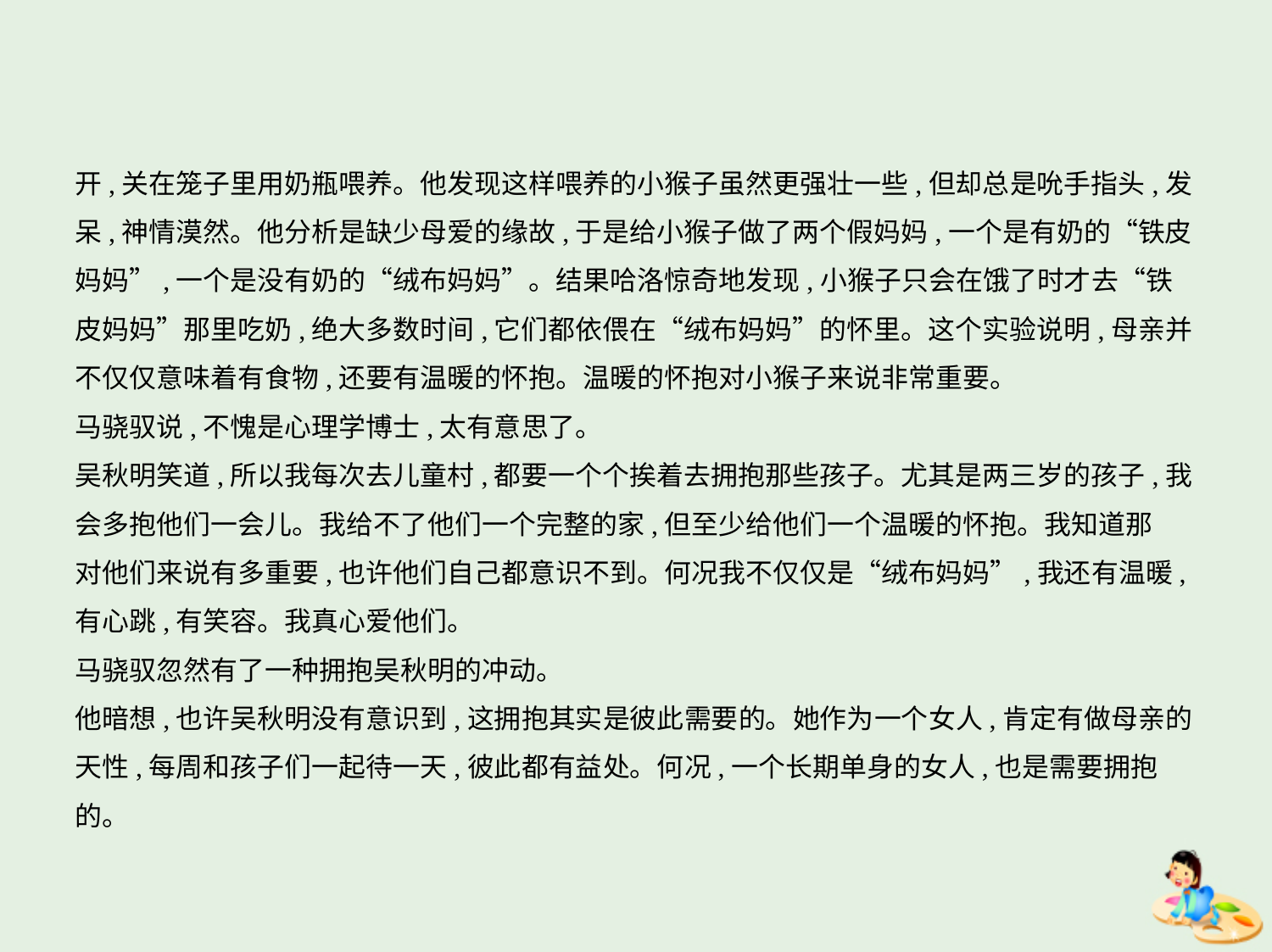

开,关在笼子里用奶瓶喂养。他发现这样喂养的小猴子虽然更强壮一些,但却总是吮手指头,发
呆,神情漠然。他分析是缺少母爱的缘故,于是给小猴子做了两个假妈妈,一个是有奶的“铁皮
妈妈”,一个是没有奶的“绒布妈妈”。结果哈洛惊奇地发现,小猴子只会在饿了时才去“铁
皮妈妈”那里吃奶,绝大多数时间,它们都依偎在“绒布妈妈”的怀里。这个实验说明,母亲并
不仅仅意味着有食物,还要有温暖的怀抱。温暖的怀抱对小猴子来说非常重要。
马骁驭说,不愧是心理学博士,太有意思了。
吴秋明笑道,所以我每次去儿童村,都要一个个挨着去拥抱那些孩子。尤其是两三岁的孩子,我
会多抱他们一会儿。我给不了他们一个完整的家,但至少给他们一个温暖的怀抱。我知道那
对他们来说有多重要,也许他们自己都意识不到。何况我不仅仅是“绒布妈妈”,我还有温暖,
有心跳,有笑容。我真心爱他们。
马骁驭忽然有了一种拥抱吴秋明的冲动。
他暗想,也许吴秋明没有意识到,这拥抱其实是彼此需要的。她作为一个女人,肯定有做母亲的
天性,每周和孩子们一起待一天,彼此都有益处。何况,一个长期单身的女人,也是需要拥抱的。